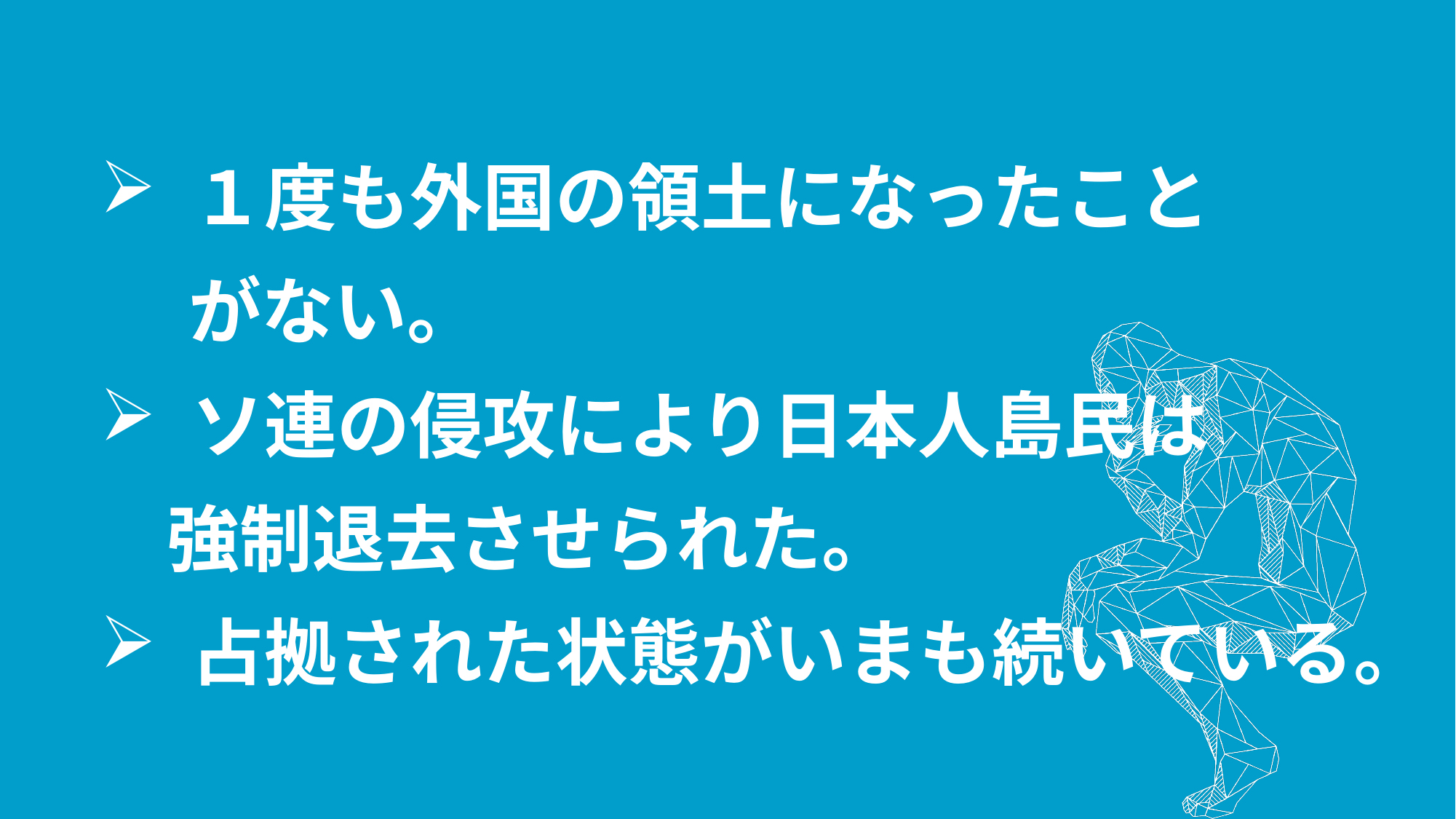

１度も外国の領土になったこと
　 がない。
 ソ連の侵攻により日本人島民は
  強制退去させられた。
 占拠された状態がいまも続いている。